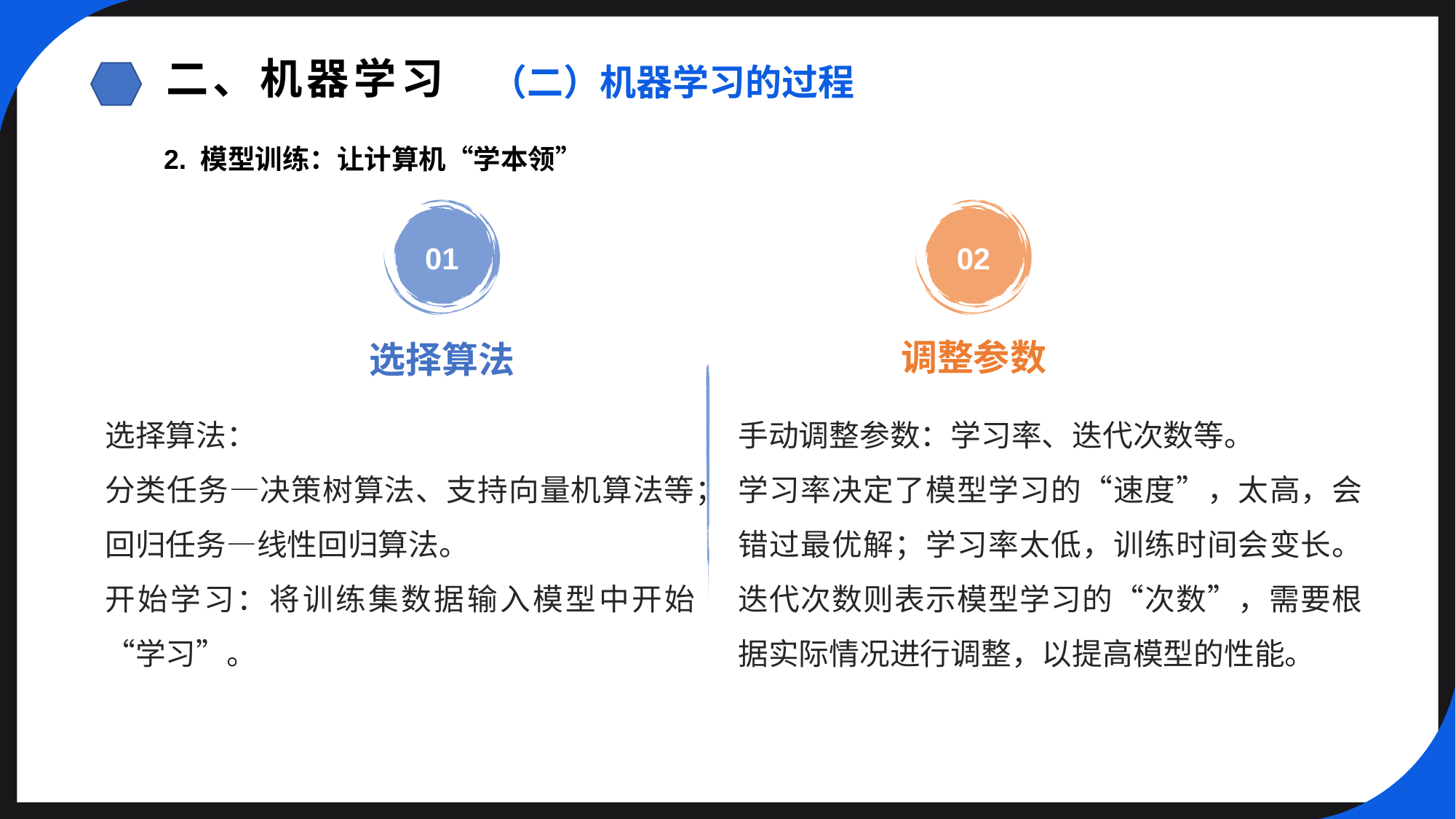

二、机器学习
（二）机器学习的过程
2. 模型训练：让计算机“学本领”
01
02
调整参数
选择算法

选择算法：
分类任务—决策树算法、支持向量机算法等；
回归任务—线性回归算法。
开始学习：将训练集数据输入模型中开始“学习”。
手动调整参数：学习率、迭代次数等。
学习率决定了模型学习的“速度”，太高，会错过最优解；学习率太低，训练时间会变长。迭代次数则表示模型学习的“次数”，需要根据实际情况进行调整，以提高模型的性能。